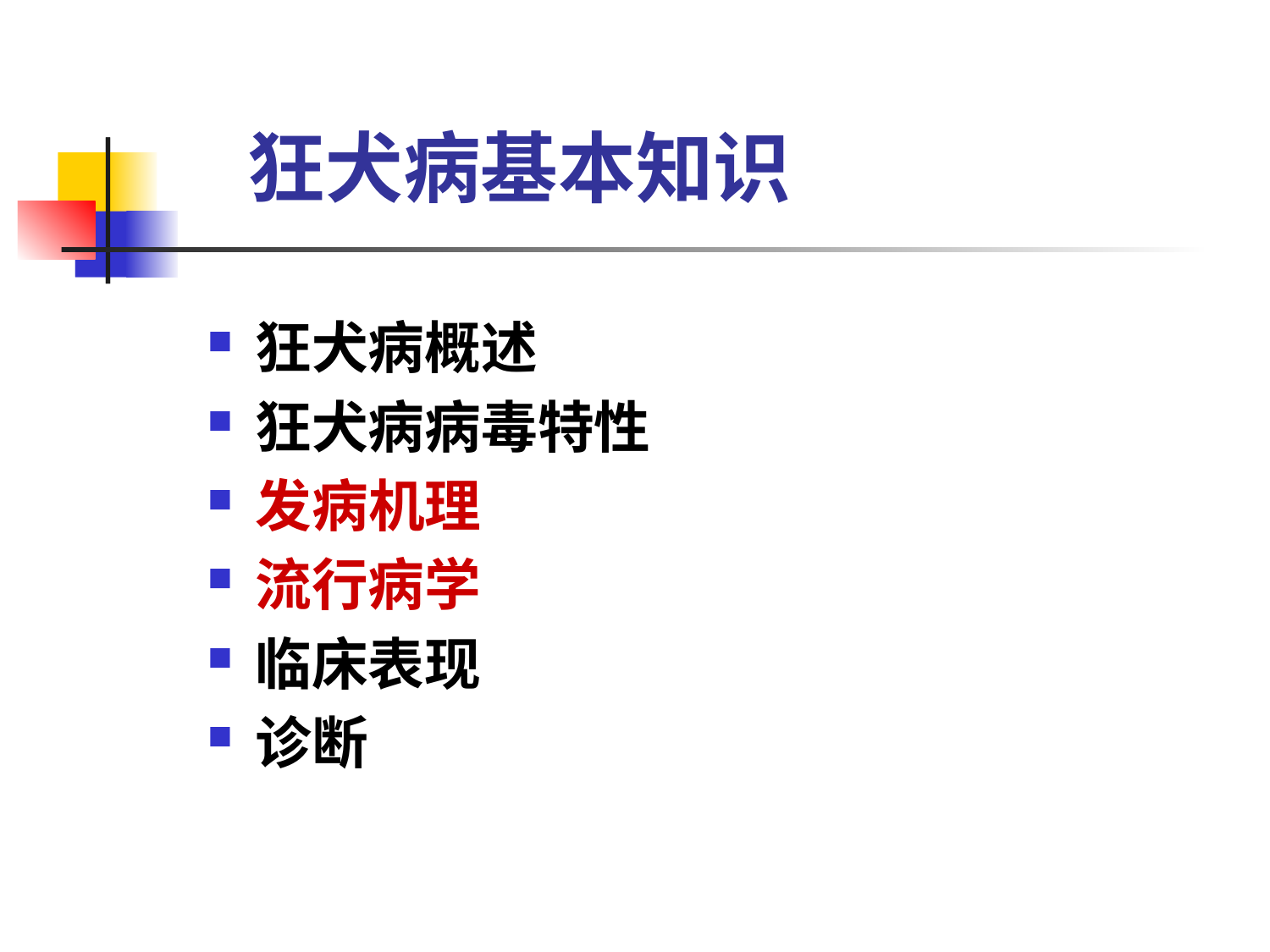

# 狂犬病基本知识
狂犬病概述
狂犬病病毒特性
发病机理
流行病学
临床表现
诊断